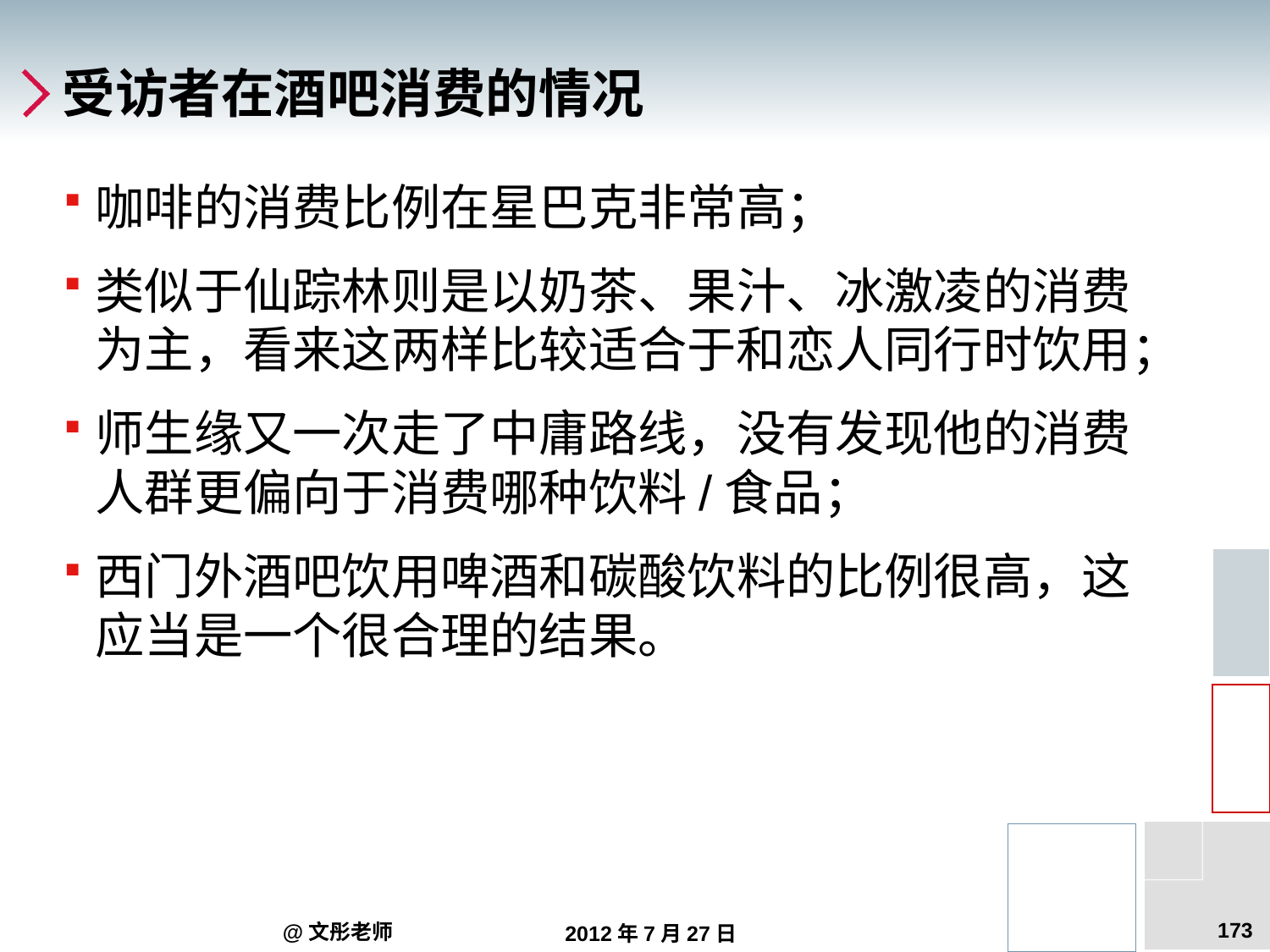

# 受访者在酒吧消费的情况
咖啡的消费比例在星巴克非常高；
类似于仙踪林则是以奶茶、果汁、冰激凌的消费为主，看来这两样比较适合于和恋人同行时饮用；
师生缘又一次走了中庸路线，没有发现他的消费人群更偏向于消费哪种饮料/食品；
西门外酒吧饮用啤酒和碳酸饮料的比例很高，这应当是一个很合理的结果。
173
@文彤老师

2012年7月27日